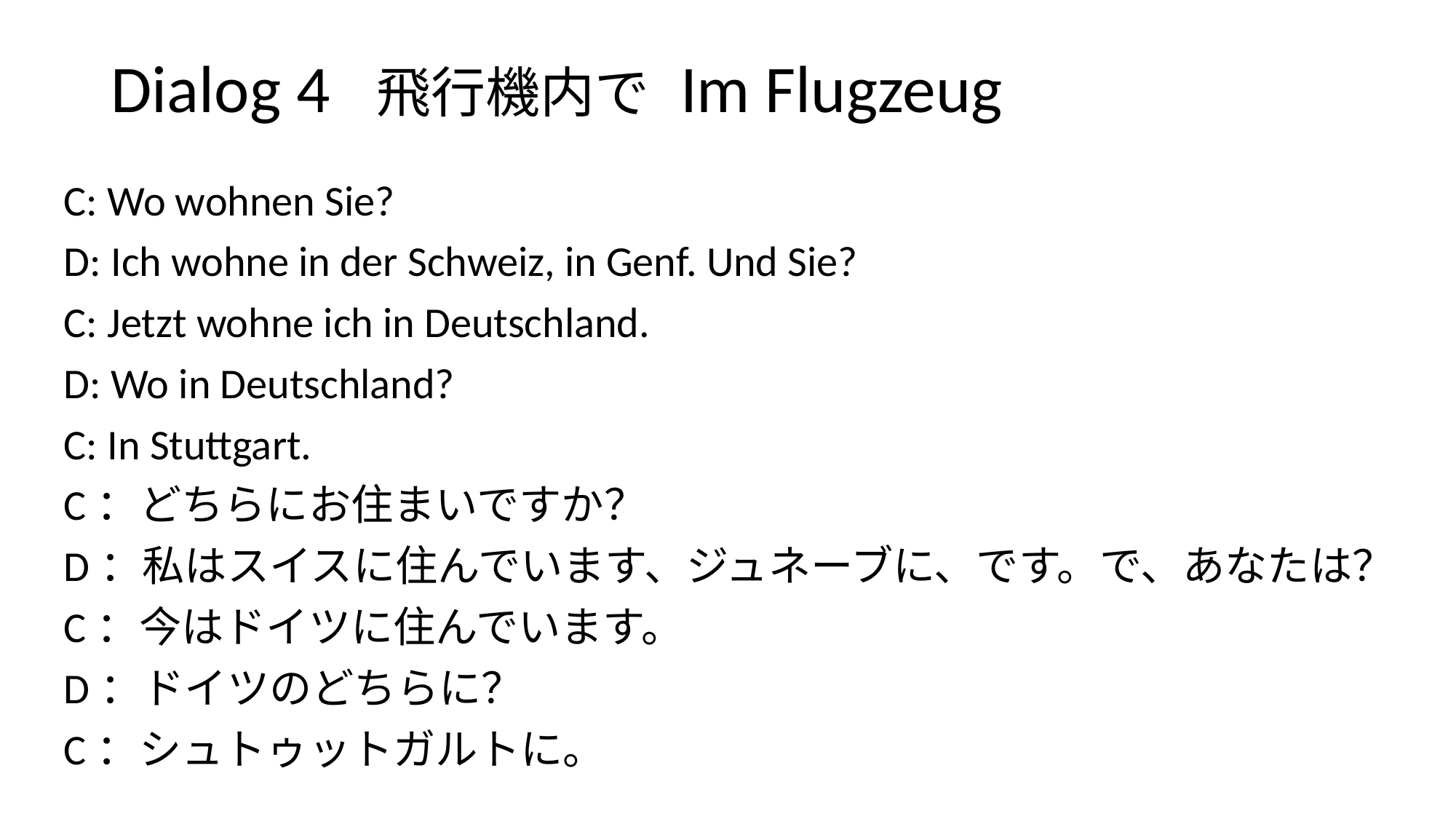

# Dialog 4  飛行機内で Im Flugzeug
C: Wo wohnen Sie?
D: Ich wohne in der Schweiz, in Genf. Und Sie?
C: Jetzt wohne ich in Deutschland.
D: Wo in Deutschland?
C: In Stuttgart.
C：どちらにお住まいですか？
D：私はスイスに住んでいます、ジュネーブに、です。で、あなたは？
C：今はドイツに住んでいます。
D：ドイツのどちらに？
C：シュトゥットガルトに。